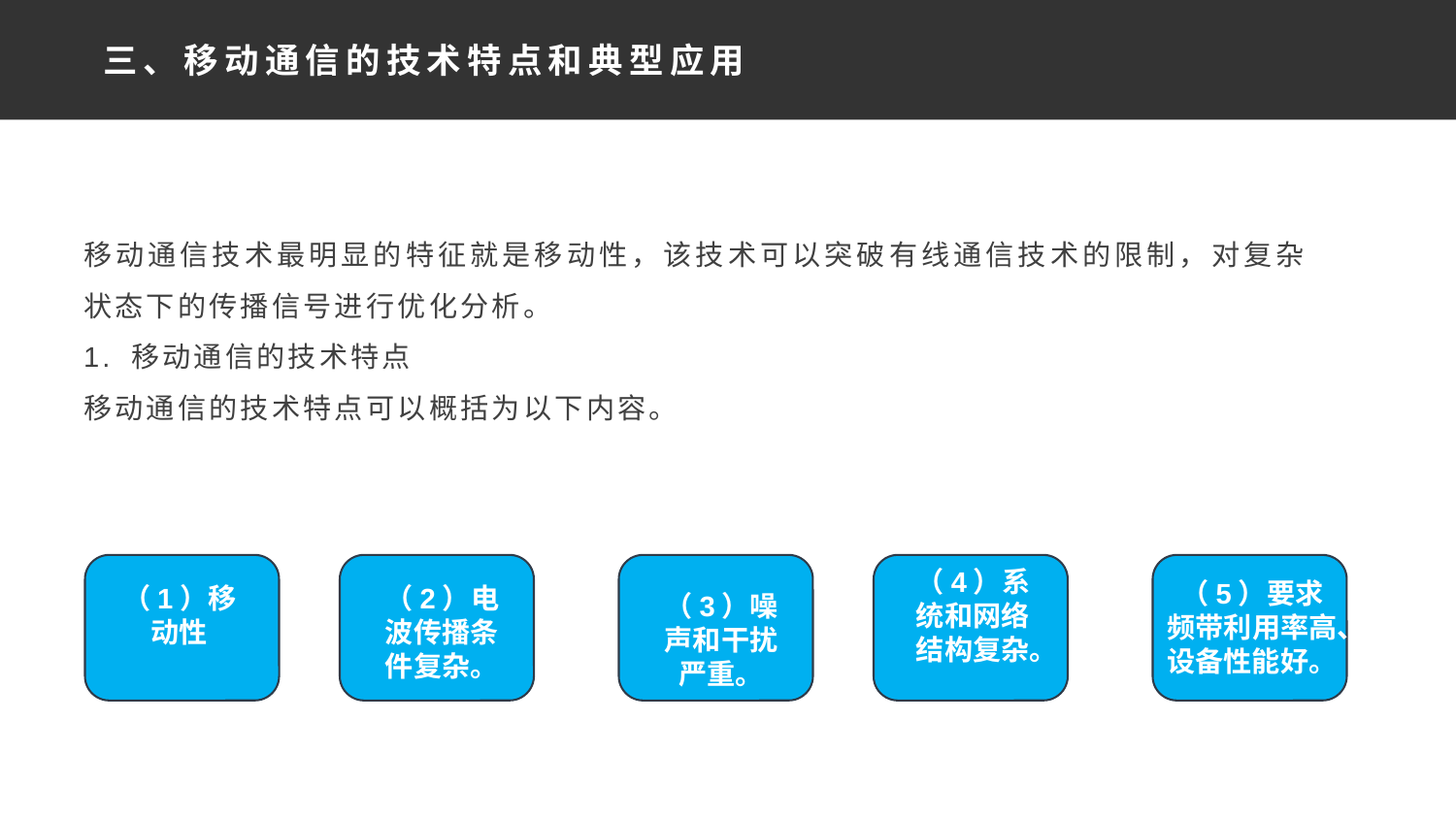

三、移动通信的技术特点和典型应用
移动通信技术最明显的特征就是移动性，该技术可以突破有线通信技术的限制，对复杂状态下的传播信号进行优化分析。
1. 移动通信的技术特点
移动通信的技术特点可以概括为以下内容。

（4）系统和网络结构复杂。
（5）要求频带利用率高、设备性能好。
（1）移动性
（2）电波传播条件复杂。
（3）噪声和干扰严重。